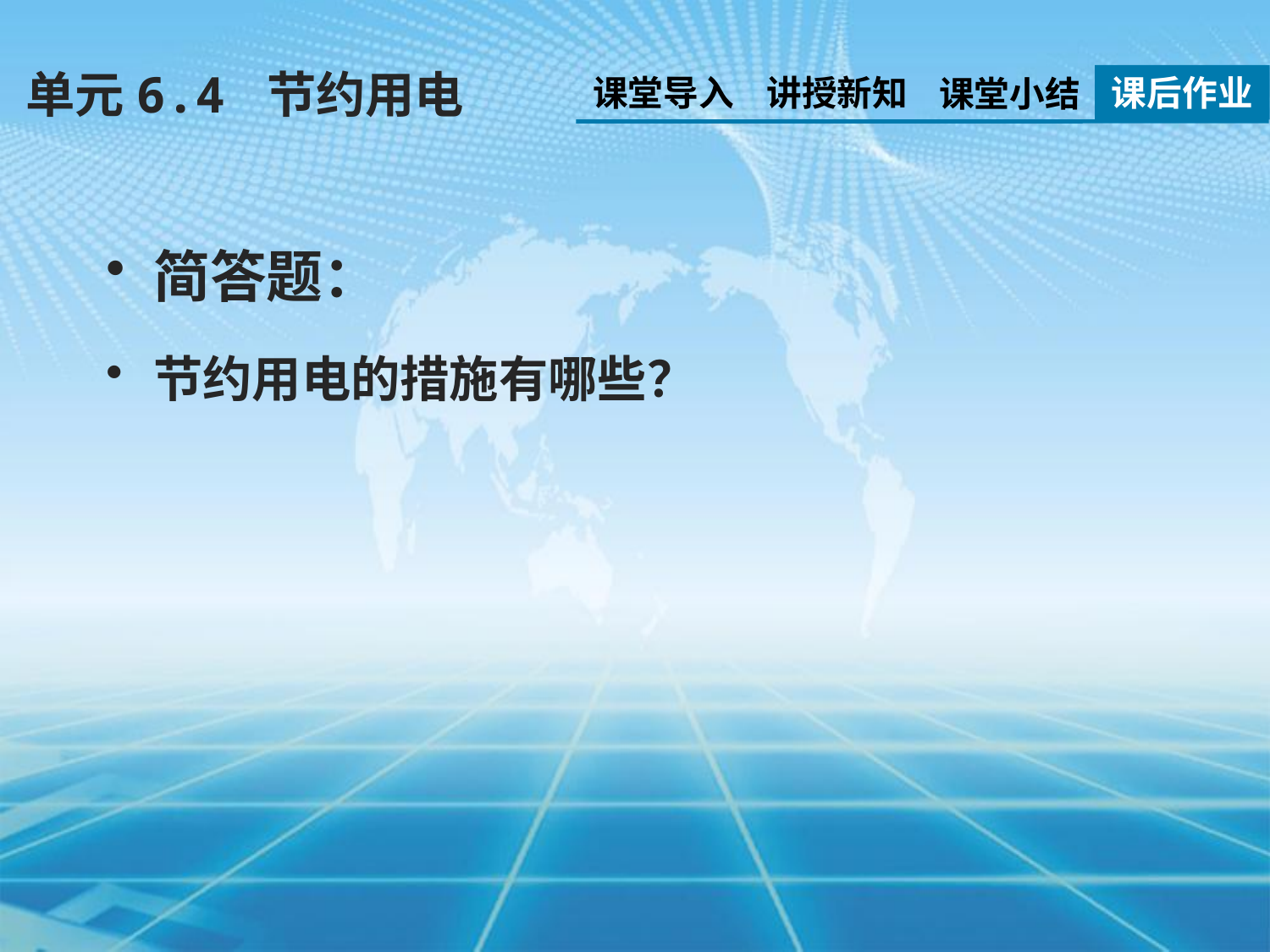

单元6.4 节约用电
课堂导入
讲授新知
课堂小结
课后作业
简答题：
节约用电的措施有哪些？